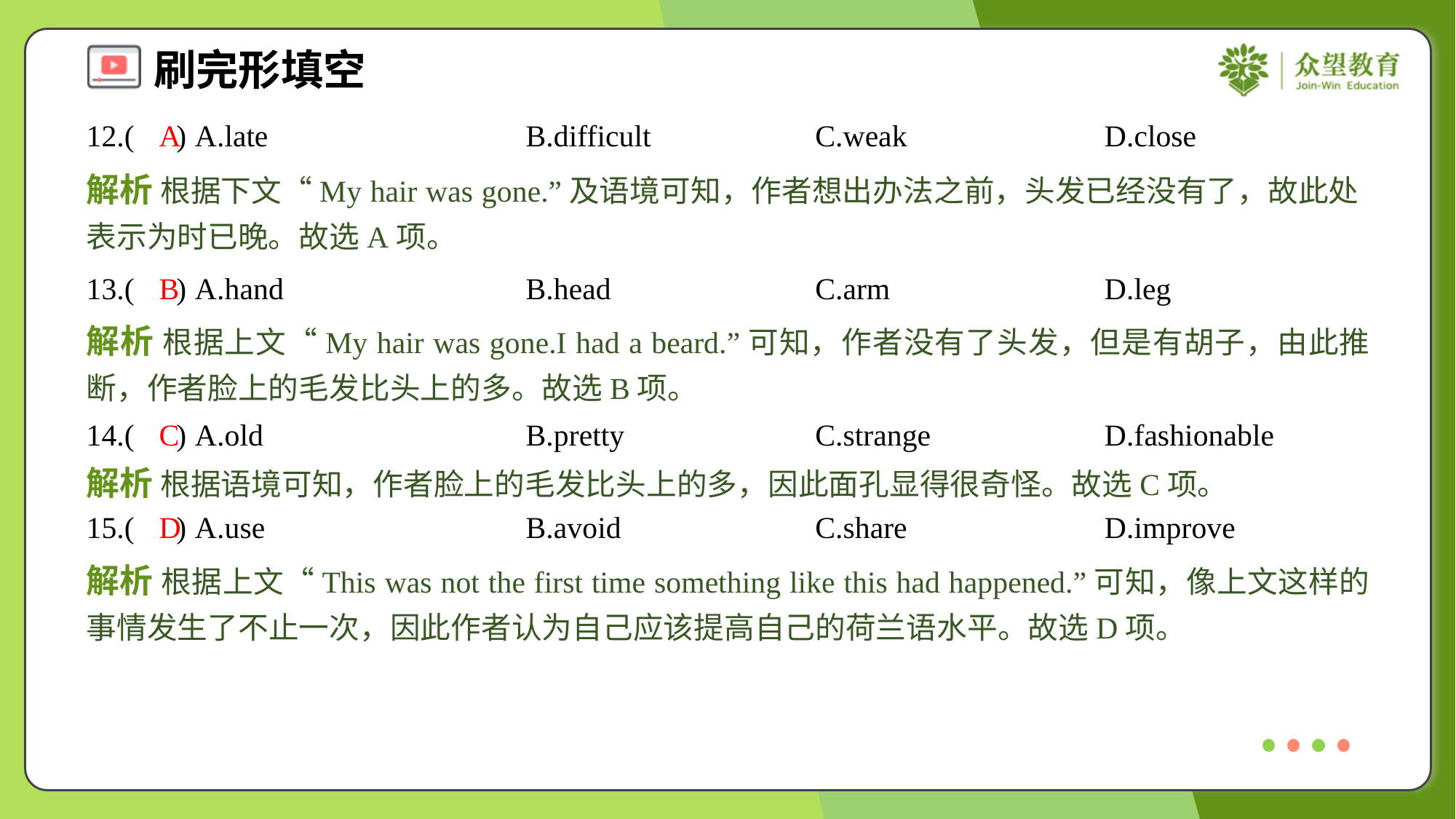

12.(     ) A.late	B.difficult	C.weak	D.close
A
解析 根据下文“My hair was gone.”及语境可知，作者想出办法之前，头发已经没有了，故此处表示为时已晚。故选A项。
13.(     ) A.hand	B.head	C.arm	D.leg
B
解析 根据上文“My hair was gone.I had a beard.”可知，作者没有了头发，但是有胡子，由此推断，作者脸上的毛发比头上的多。故选B项。
14.(     ) A.old	B.pretty	C.strange	D.fashionable
C
解析 根据语境可知，作者脸上的毛发比头上的多，因此面孔显得很奇怪。故选C项。
15.(     ) A.use	B.avoid	C.share	D.improve
D
解析 根据上文“This was not the first time something like this had happened.”可知，像上文这样的事情发生了不止一次，因此作者认为自己应该提高自己的荷兰语水平。故选D项。